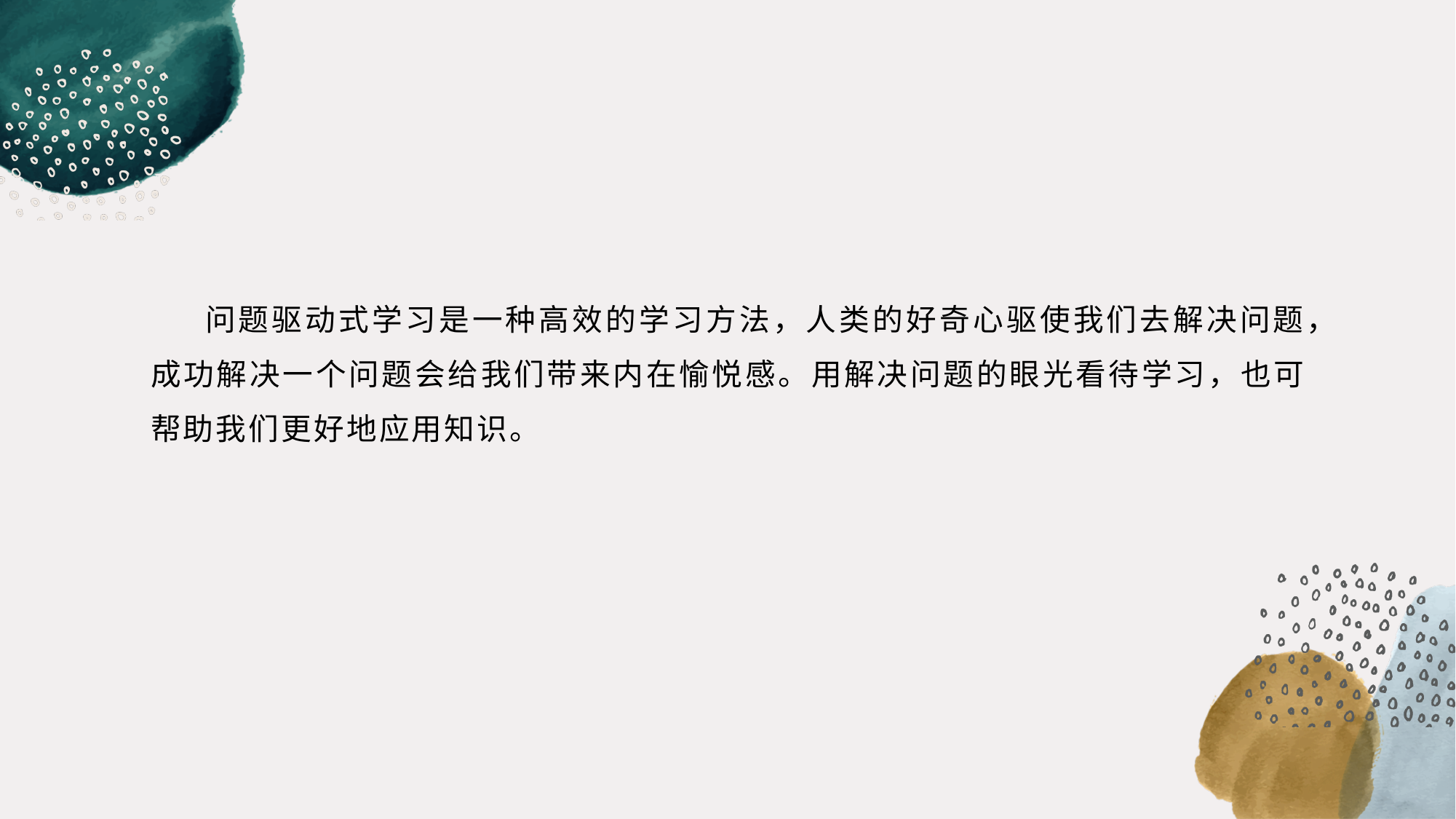

问题驱动式学习是一种高效的学习方法，人类的好奇心驱使我们去解决问题，成功解决一个问题会给我们带来内在愉悦感。用解决问题的眼光看待学习，也可帮助我们更好地应用知识。